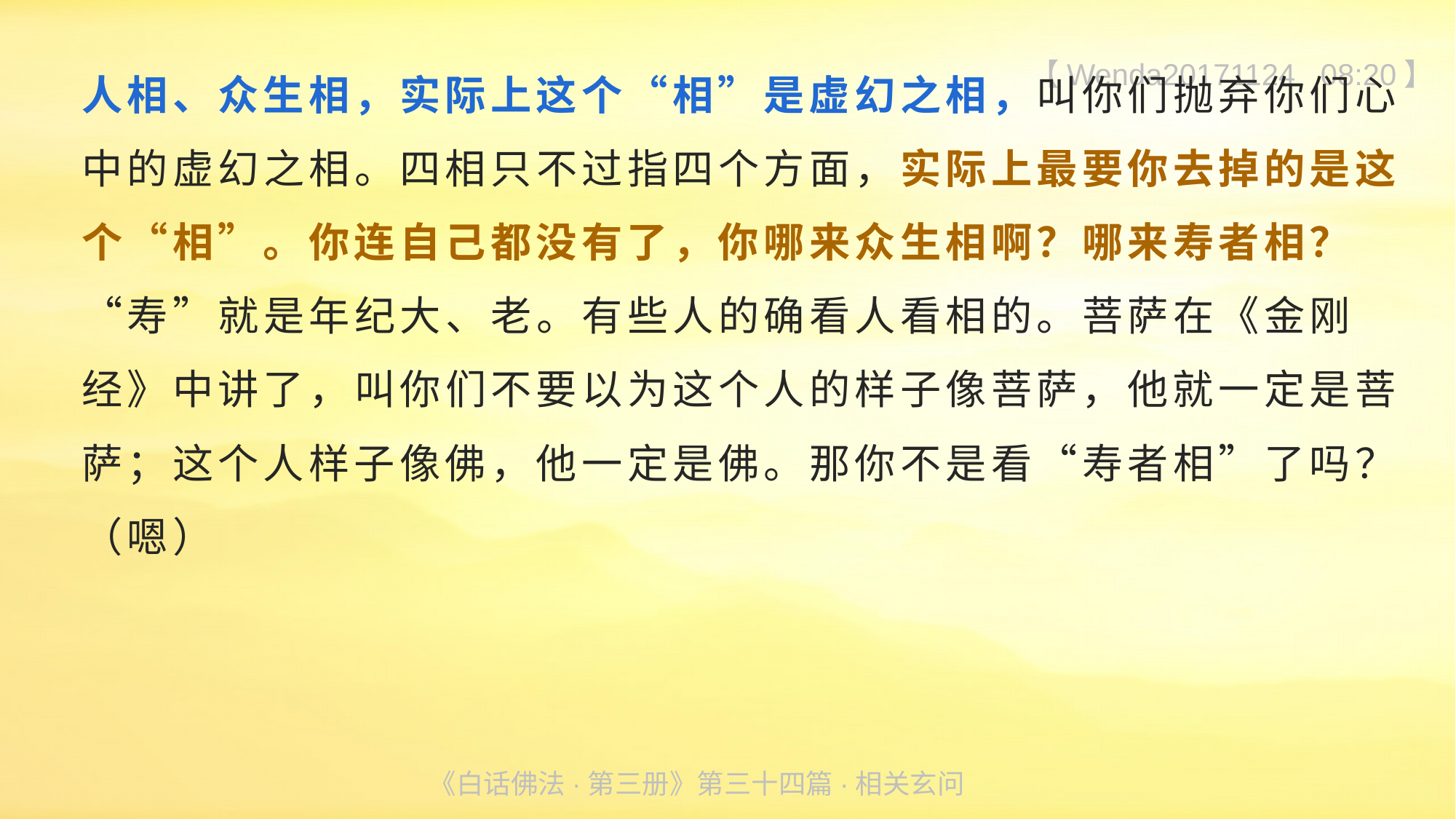

【Wenda20171124   08:20】
人相、众生相，实际上这个“相”是虚幻之相，叫你们抛弃你们心中的虚幻之相。四相只不过指四个方面，实际上最要你去掉的是这个“相”。你连自己都没有了，你哪来众生相啊？哪来寿者相？“寿”就是年纪大、老。有些人的确看人看相的。菩萨在《金刚经》中讲了，叫你们不要以为这个人的样子像菩萨，他就一定是菩萨；这个人样子像佛，他一定是佛。那你不是看“寿者相”了吗？（嗯）
《白话佛法·第三册》第三十四篇·相关玄问